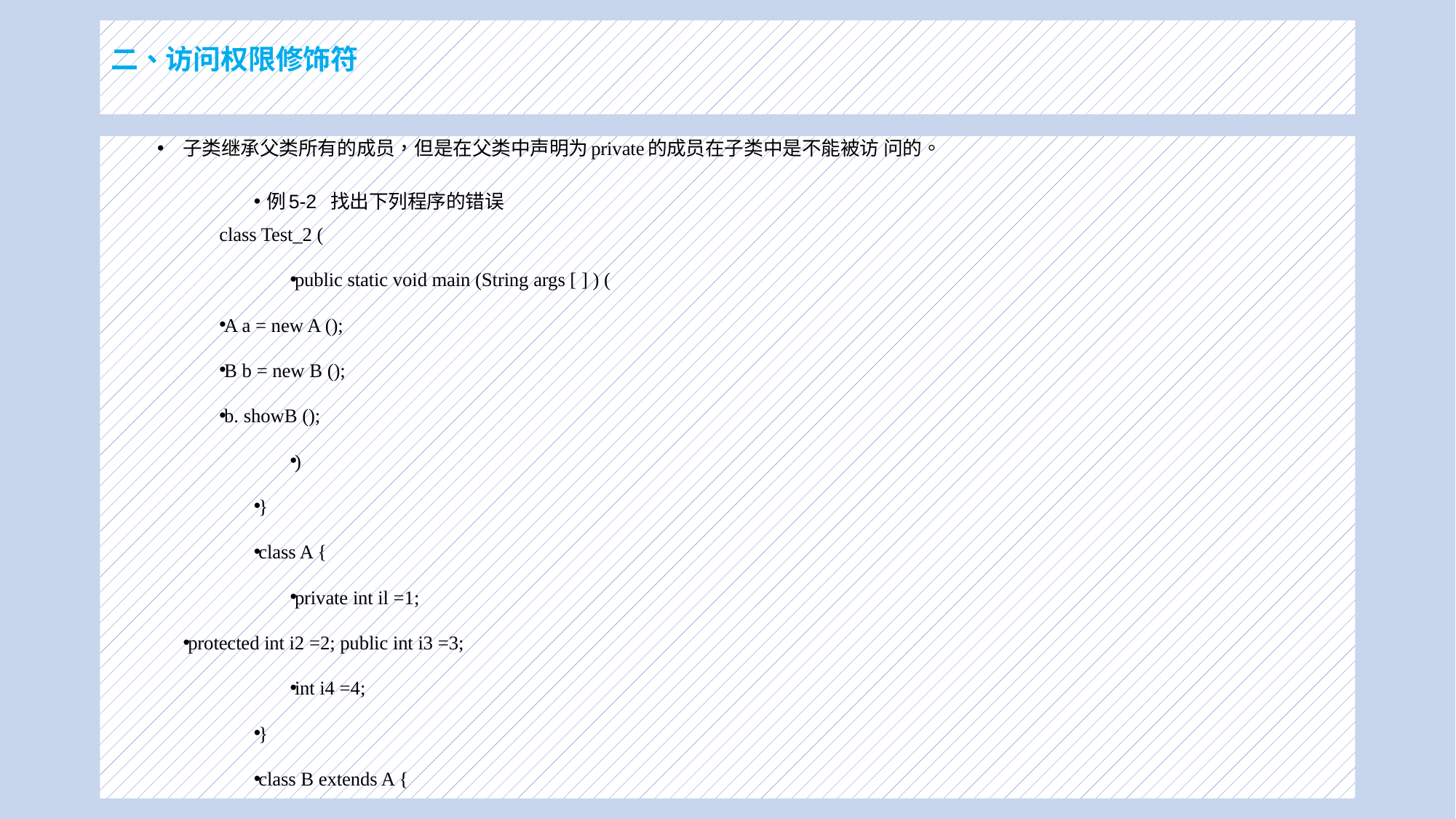

# 二、访问权限修饰符
子类继承父类所有的成员，但是在父类中声明为private的成员在子类中是不能被访 问的。
 例5-2  找出下列程序的错误
class Test_2 (
public static void main (String args [ ] ) (
A a = new A ();
B b = new B ();
b. showB ();
)
}
class A {
private int il =1;
protected int i2 =2; public int i3 =3;
int i4 =4;
}
class B extends A {